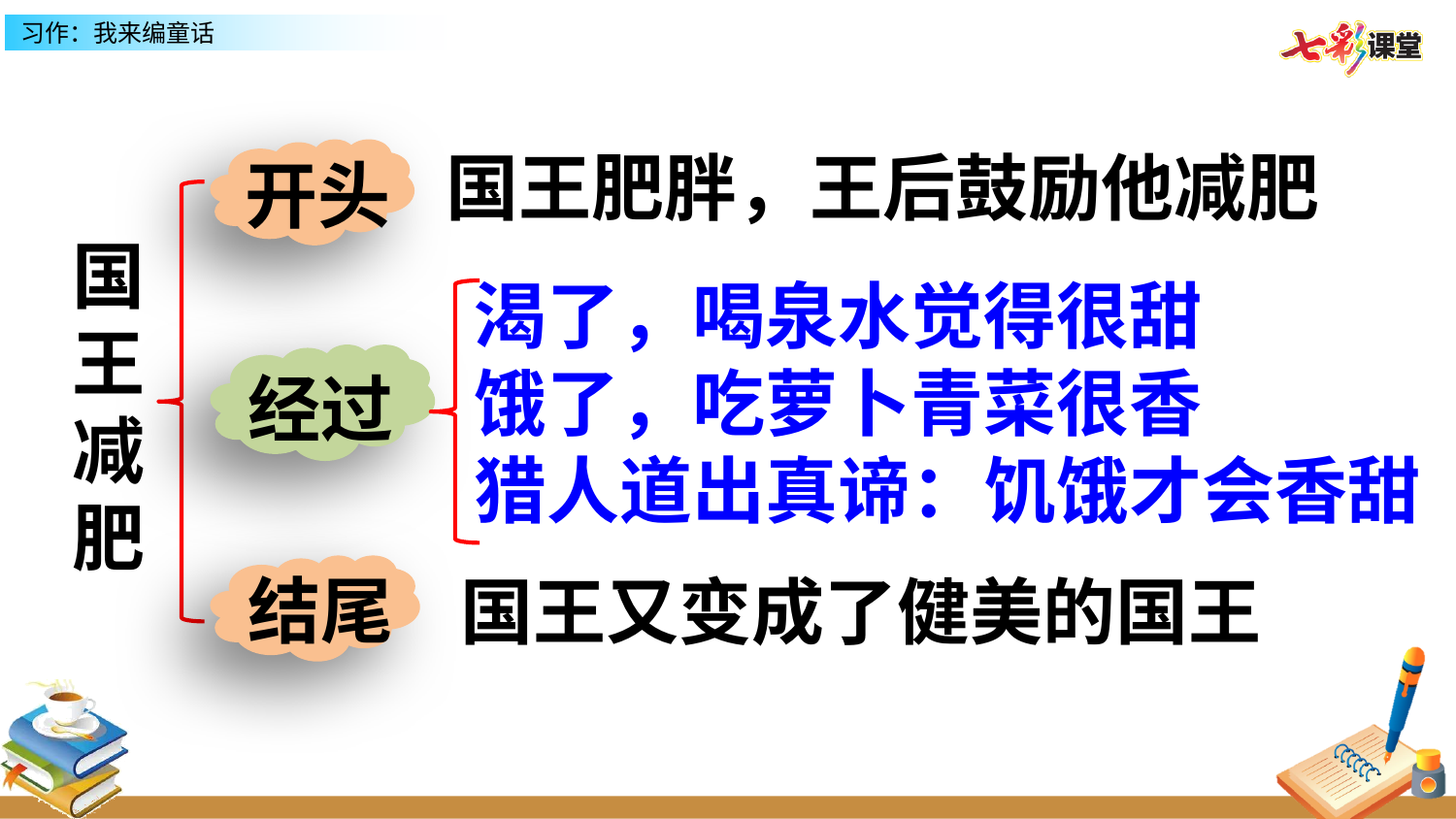

国王肥胖，王后鼓励他减肥

开头

国王减肥
渴了，喝泉水觉得很甜
饿了，吃萝卜青菜很香
猎人道出真谛：饥饿才会香甜

经过

结尾
国王又变成了健美的国王